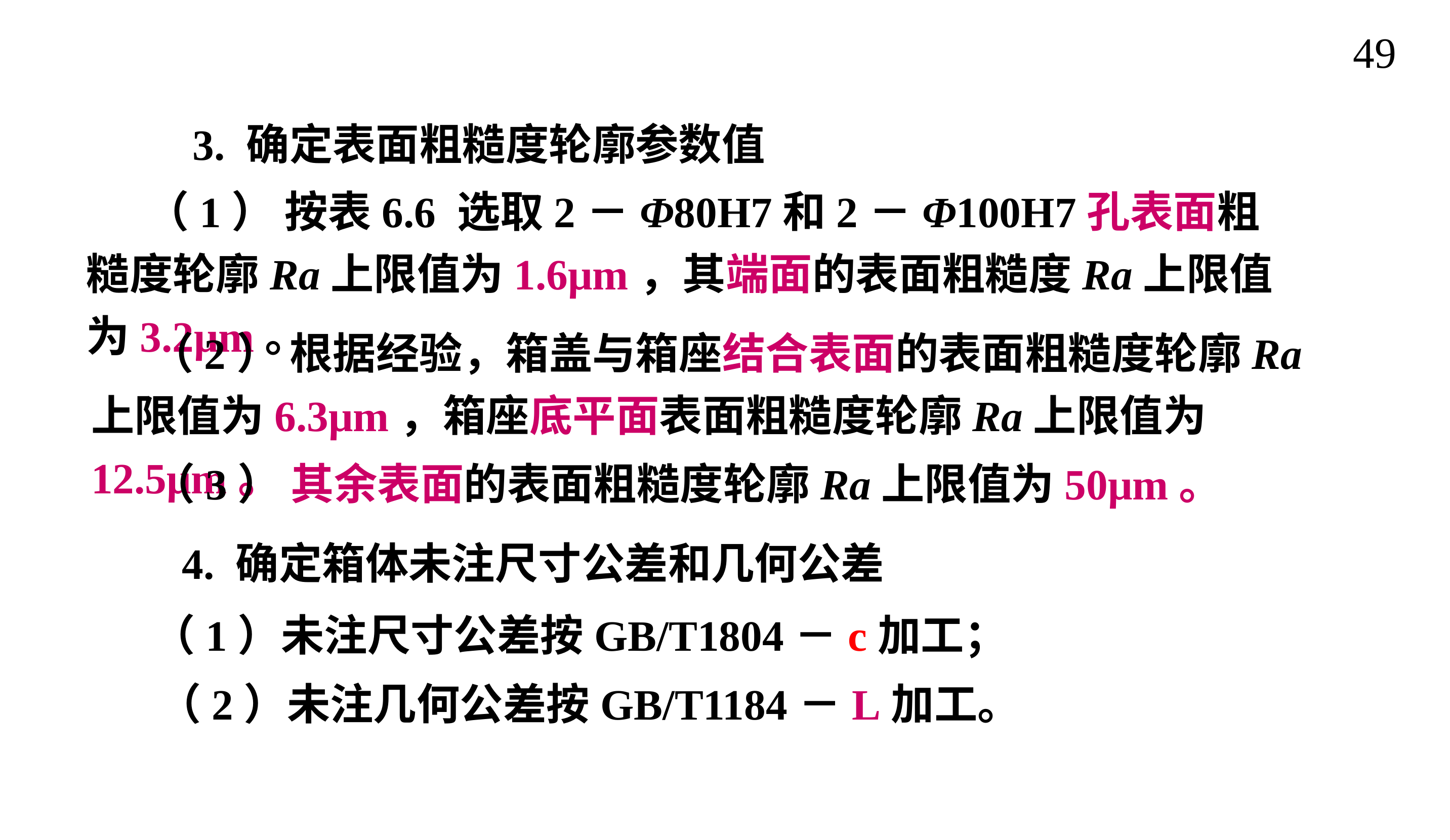

49
3. 确定表面粗糙度轮廓参数值
     （1） 按表6.6 选取2－Φ80H7和2－Φ100H7孔表面粗糙度轮廓Ra上限值为1.6μm，其端面的表面粗糙度Ra上限值为3.2μm。
     （2） 根据经验，箱盖与箱座结合表面的表面粗糙度轮廓Ra上限值为6.3μm，箱座底平面表面粗糙度轮廓Ra上限值为12.5μm。
（3） 其余表面的表面粗糙度轮廓Ra上限值为50μm。
4. 确定箱体未注尺寸公差和几何公差
（1）未注尺寸公差按GB/T1804－c加工；
（2）未注几何公差按GB/T1184－L加工。